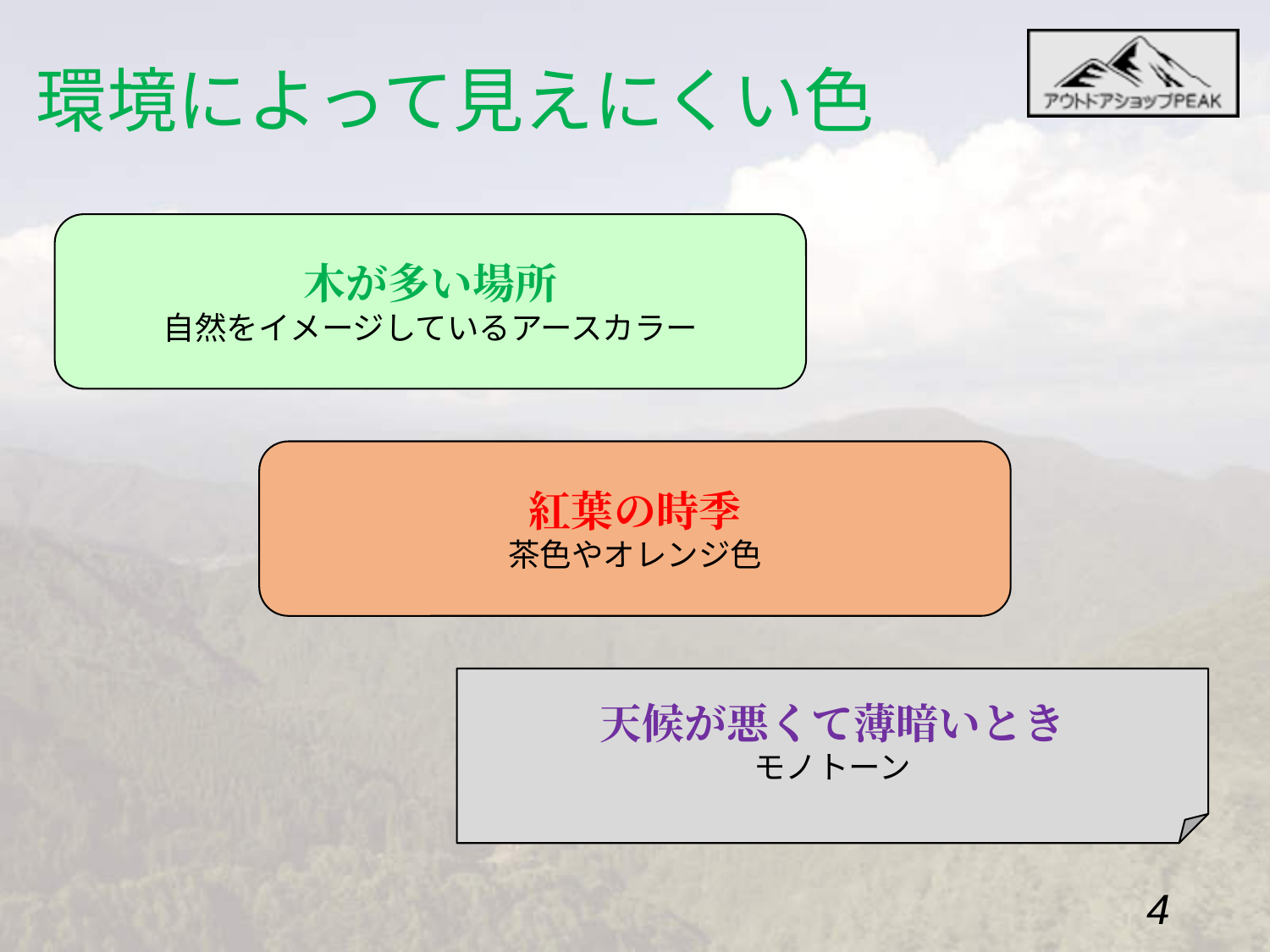

環境によって見えにくい色
木が多い場所
自然をイメージしているアースカラー
紅葉の時季
茶色やオレンジ色
天候が悪くて薄暗いとき
モノトーン
4